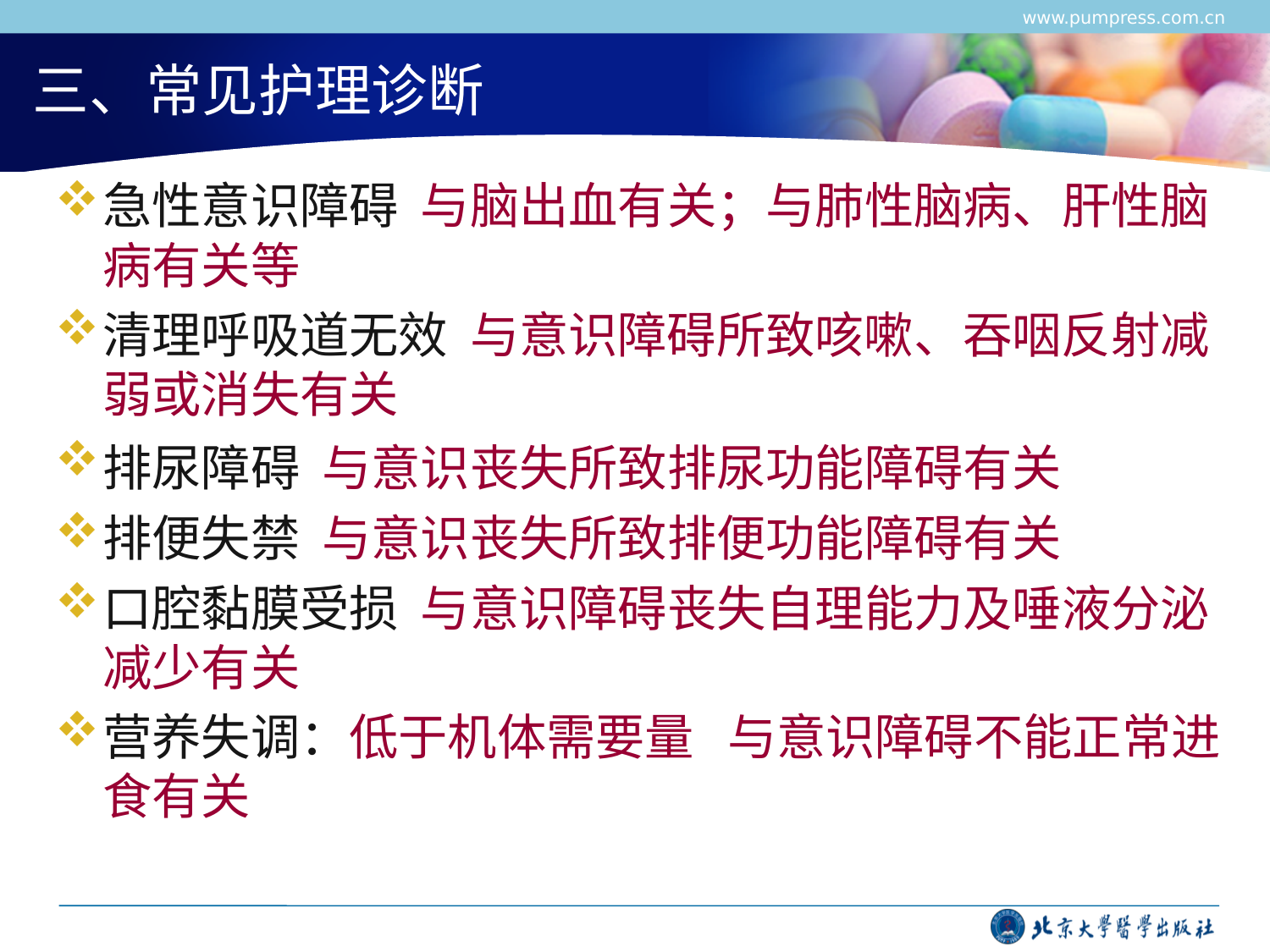

www.pumpress.com.cn
# 三、常见护理诊断
急性意识障碍  与脑出血有关；与肺性脑病、肝性脑病有关等
清理呼吸道无效  与意识障碍所致咳嗽、吞咽反射减弱或消失有关
排尿障碍  与意识丧失所致排尿功能障碍有关
排便失禁  与意识丧失所致排便功能障碍有关
口腔黏膜受损  与意识障碍丧失自理能力及唾液分泌减少有关
营养失调：低于机体需要量   与意识障碍不能正常进食有关